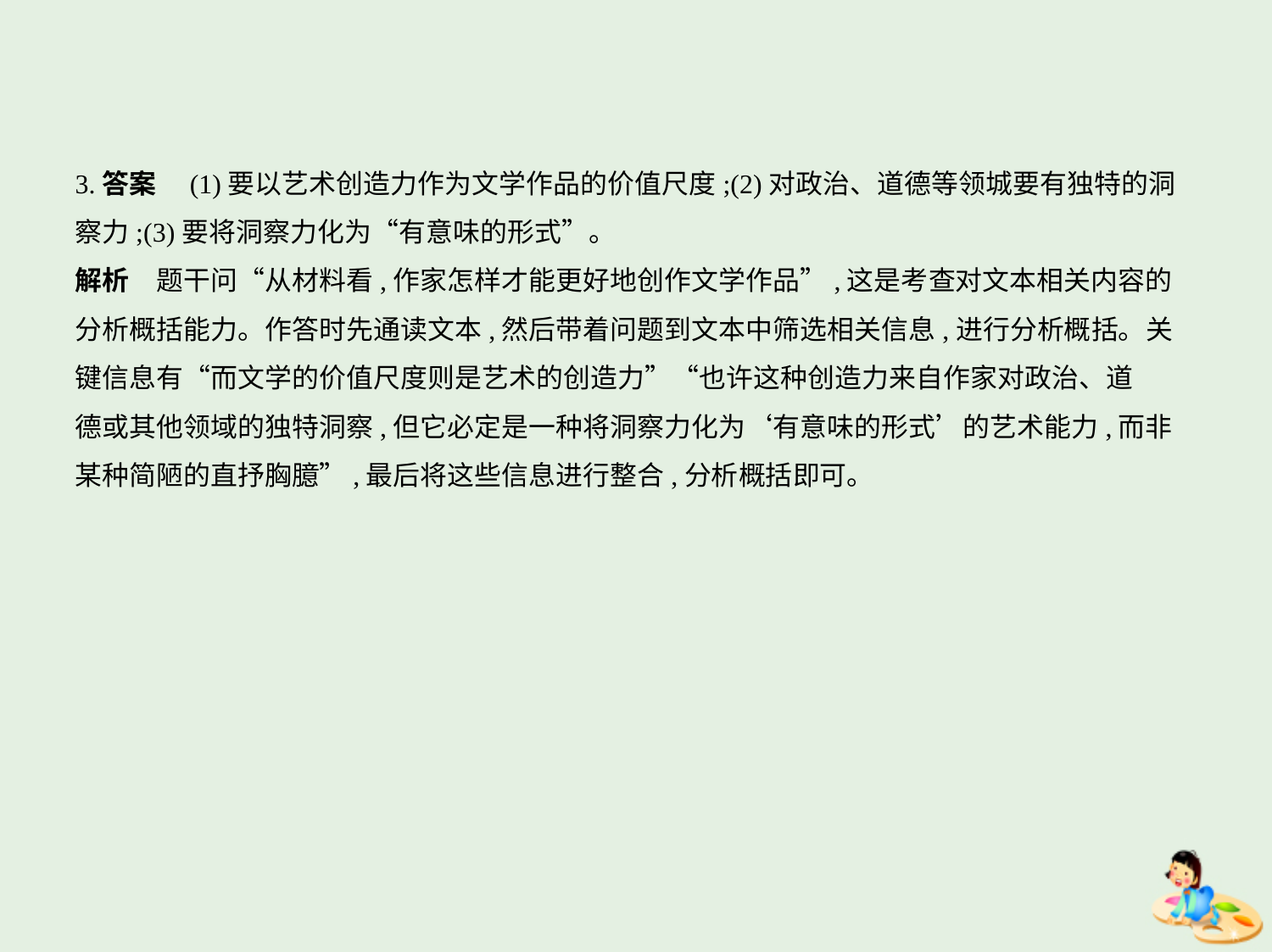

3.答案　(1)要以艺术创造力作为文学作品的价值尺度;(2)对政治、道德等领城要有独特的洞
察力;(3)要将洞察力化为“有意味的形式”。
解析　题干问“从材料看,作家怎样才能更好地创作文学作品”,这是考查对文本相关内容的
分析概括能力。作答时先通读文本,然后带着问题到文本中筛选相关信息,进行分析概括。关
键信息有“而文学的价值尺度则是艺术的创造力”“也许这种创造力来自作家对政治、道
德或其他领域的独特洞察,但它必定是一种将洞察力化为‘有意味的形式’的艺术能力,而非
某种简陋的直抒胸臆”,最后将这些信息进行整合,分析概括即可。